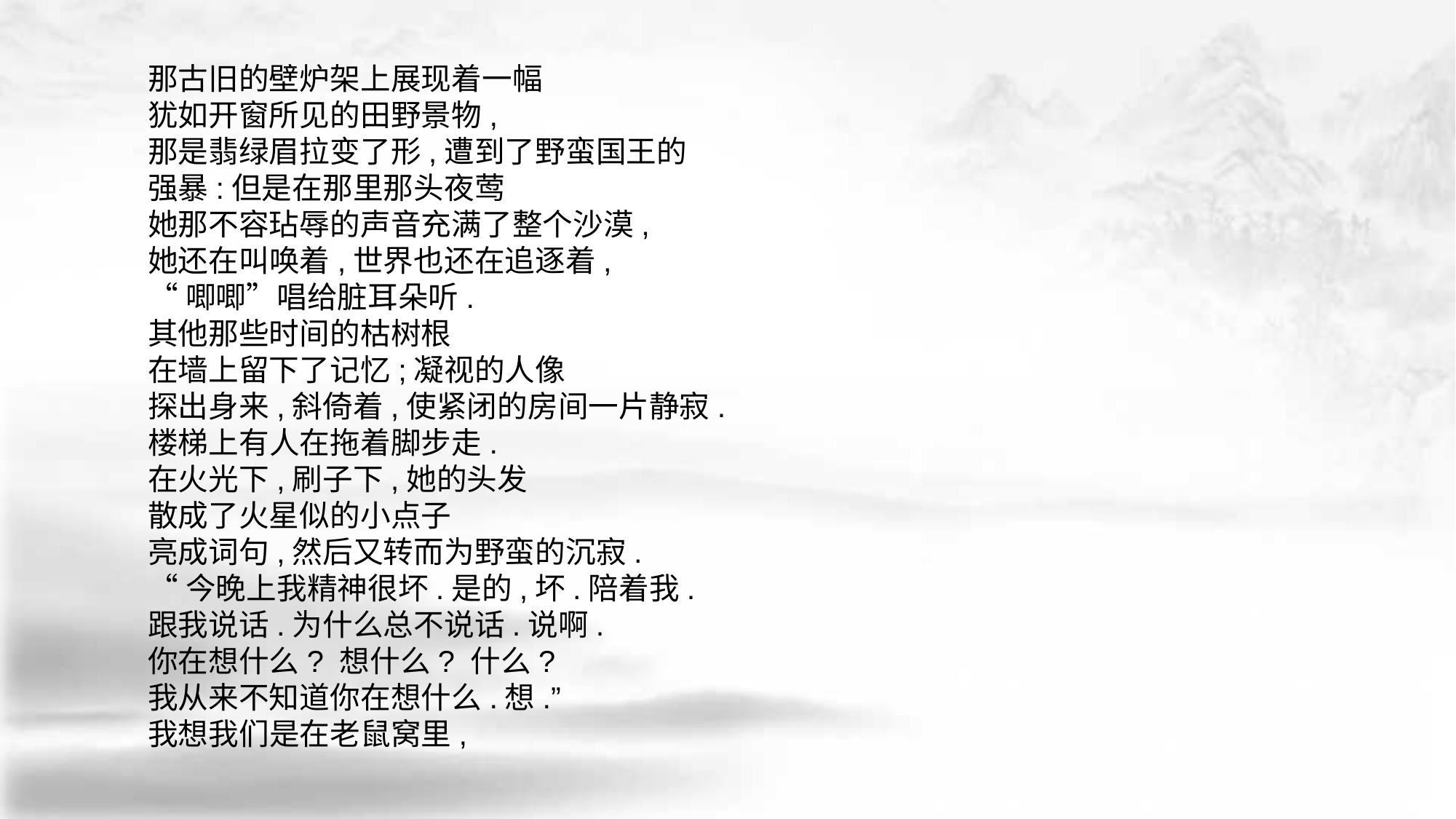

那古旧的壁炉架上展现着一幅
犹如开窗所见的田野景物,
那是翡绿眉拉变了形,遭到了野蛮国王的
强暴:但是在那里那头夜莺
她那不容玷辱的声音充满了整个沙漠,
她还在叫唤着,世界也还在追逐着,
“唧唧”唱给脏耳朵听.
其他那些时间的枯树根
在墙上留下了记忆;凝视的人像
探出身来,斜倚着,使紧闭的房间一片静寂.
楼梯上有人在拖着脚步走.
在火光下,刷子下,她的头发
散成了火星似的小点子
亮成词句,然后又转而为野蛮的沉寂.
“今晚上我精神很坏.是的,坏.陪着我.
跟我说话.为什么总不说话.说啊.
你在想什么? 想什么? 什么?
我从来不知道你在想什么.想.”
我想我们是在老鼠窝里,